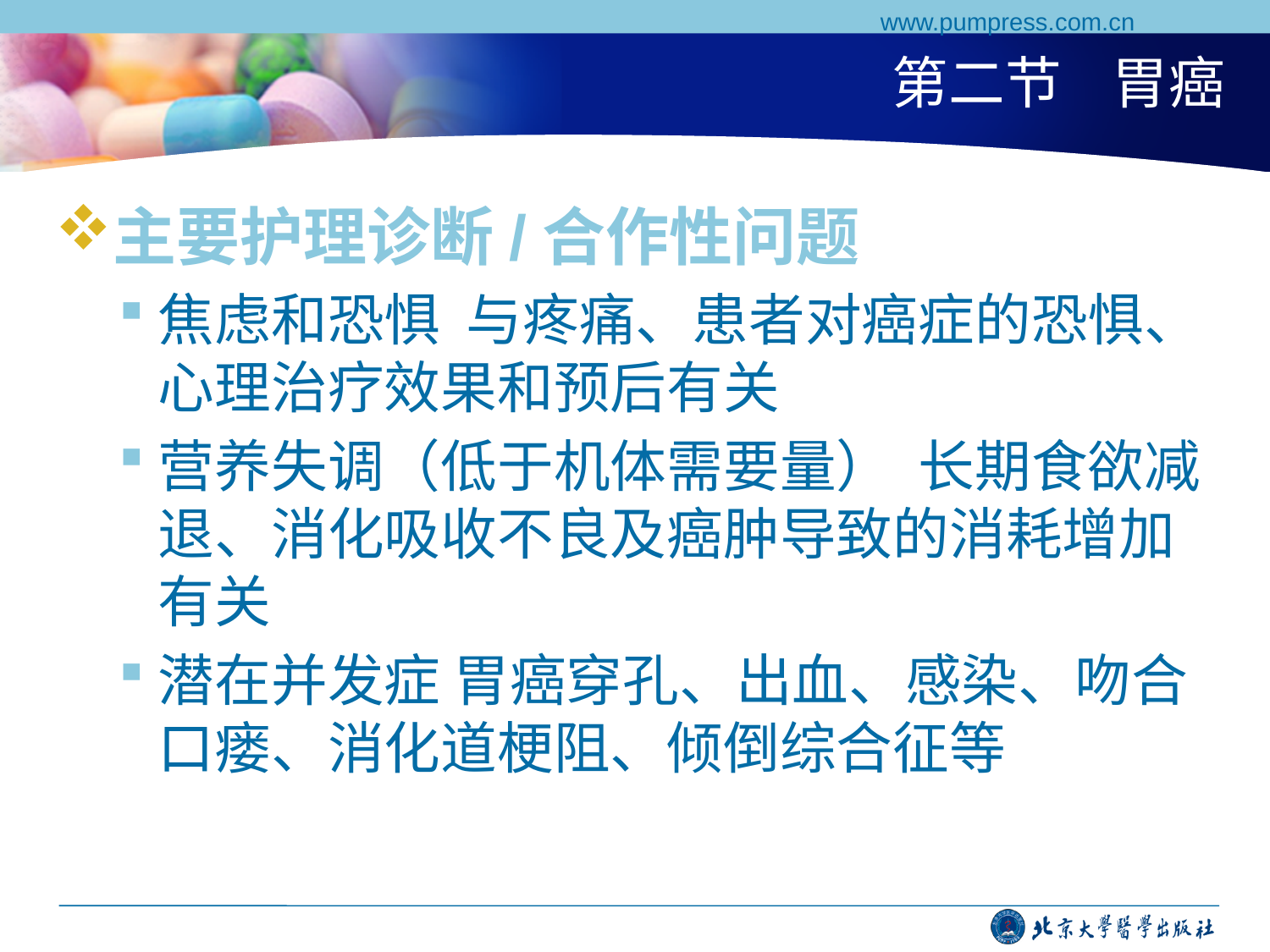

www.pumpress.com.cn
# 第二节    胃癌
主要护理诊断/合作性问题
焦虑和恐惧  与疼痛、患者对癌症的恐惧、心理治疗效果和预后有关
营养失调（低于机体需要量）  长期食欲减退、消化吸收不良及癌肿导致的消耗增加有关
潜在并发症 胃癌穿孔、出血、感染、吻合口瘘、消化道梗阻、倾倒综合征等